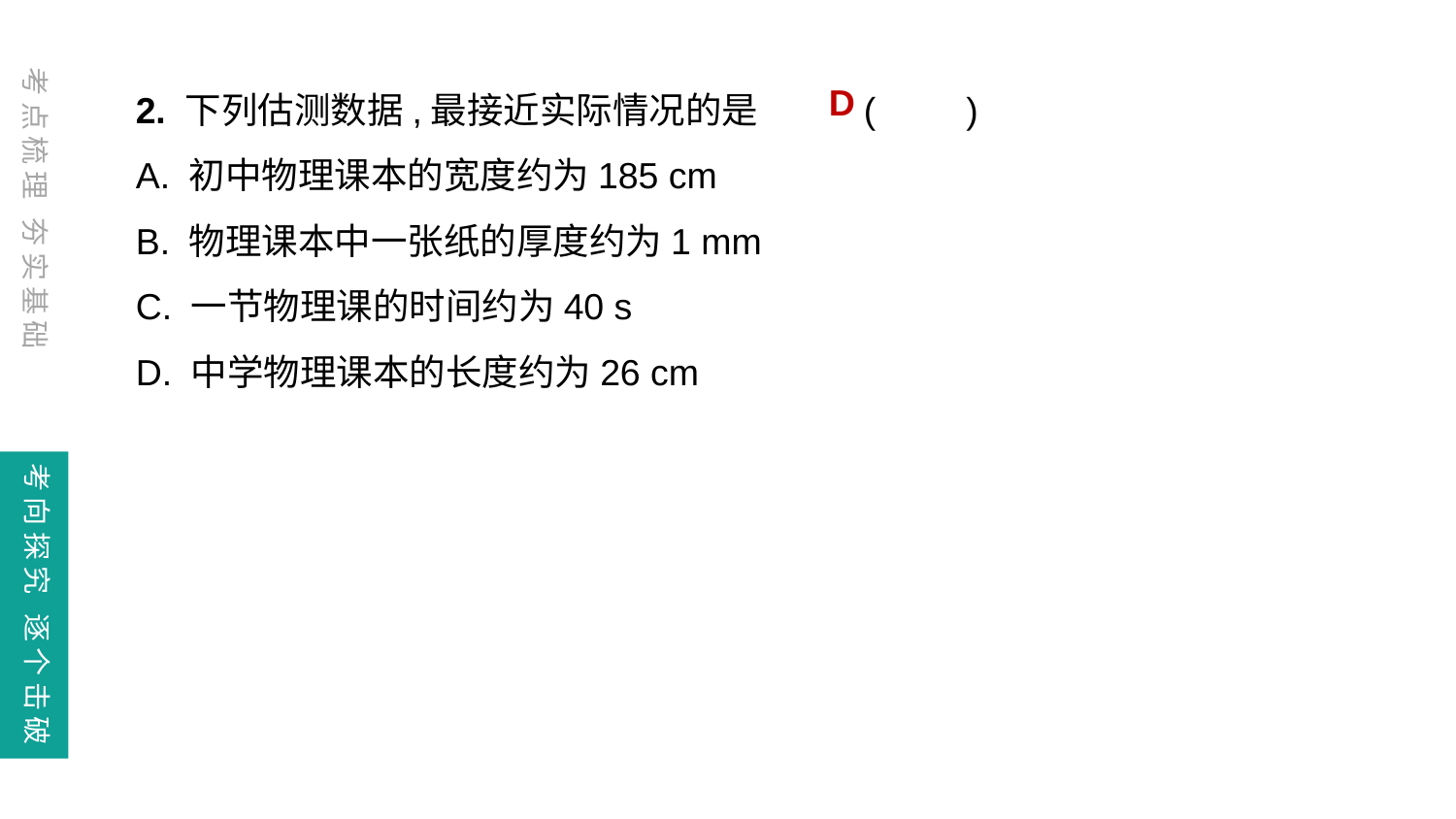

考点梳理 夯实基础
2. 下列估测数据,最接近实际情况的是	(　　)
A. 初中物理课本的宽度约为185 cm
B. 物理课本中一张纸的厚度约为1 mm
C. 一节物理课的时间约为40 s
D. 中学物理课本的长度约为26 cm
D

考向探究 逐个击破